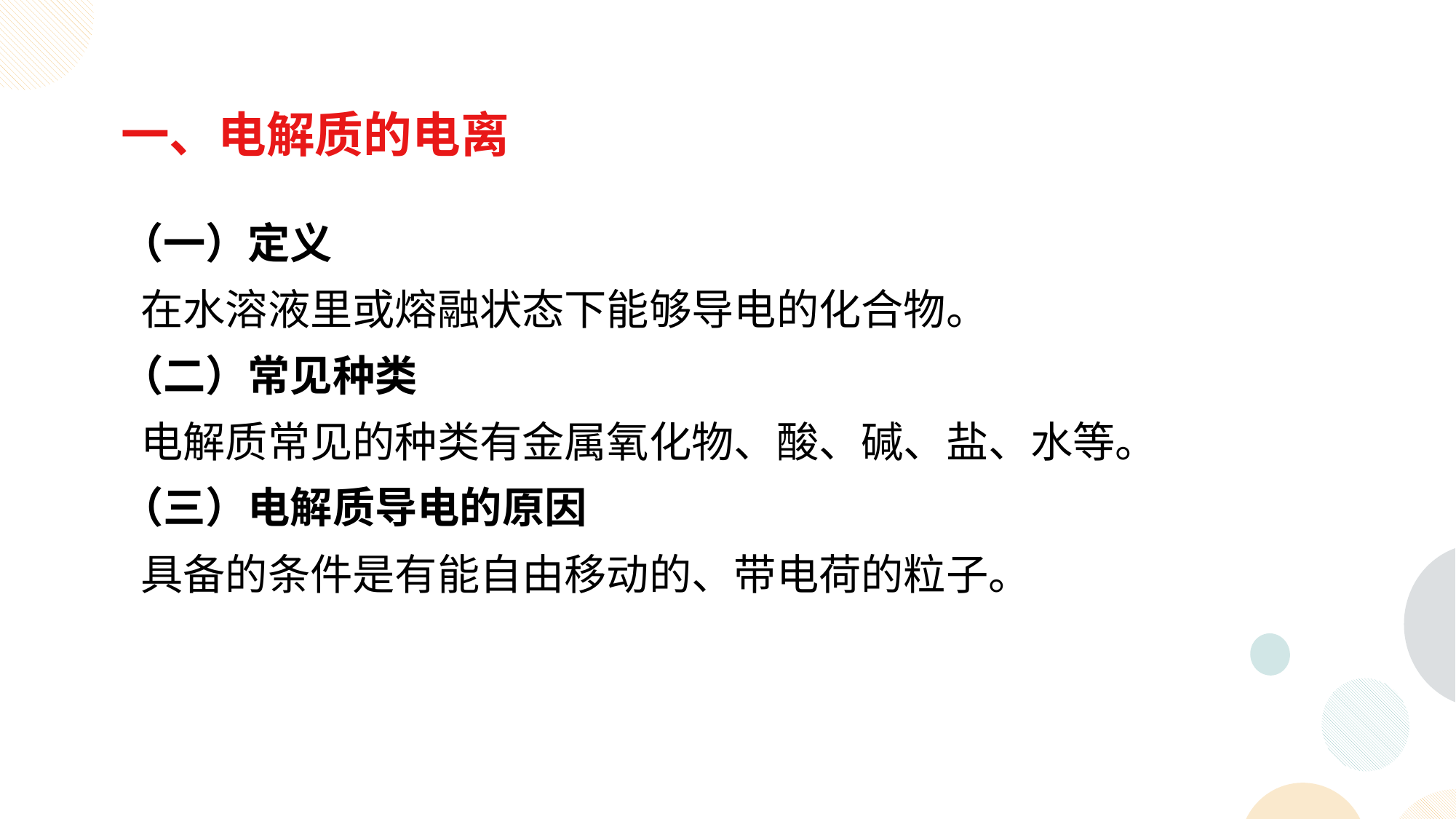

一、电解质的电离
（一）定义
 在水溶液里或熔融状态下能够导电的化合物。
（二）常见种类
 电解质常见的种类有金属氧化物、酸、碱、盐、水等。
（三）电解质导电的原因
 具备的条件是有能自由移动的、带电荷的粒子。